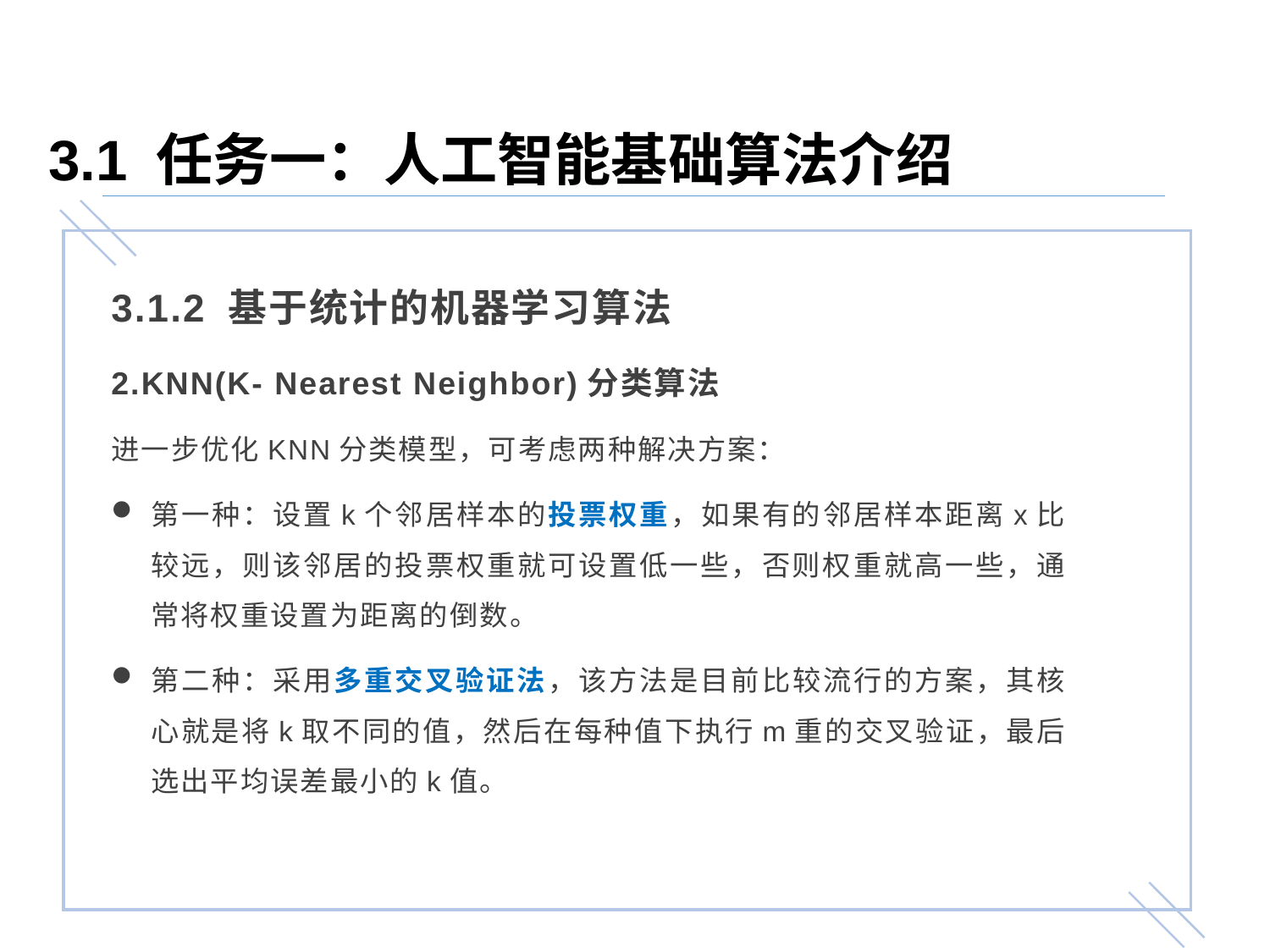

3.1 任务一：人工智能基础算法介绍

3.1.2 基于统计的机器学习算法
2.KNN(K- Nearest Neighbor)分类算法
进一步优化KNN分类模型，可考虑两种解决方案：
第一种：设置k个邻居样本的投票权重，如果有的邻居样本距离x比较远，则该邻居的投票权重就可设置低一些，否则权重就高一些，通常将权重设置为距离的倒数。
第二种：采用多重交叉验证法，该方法是目前比较流行的方案，其核心就是将k取不同的值，然后在每种值下执行m重的交叉验证，最后选出平均误差最小的k值。